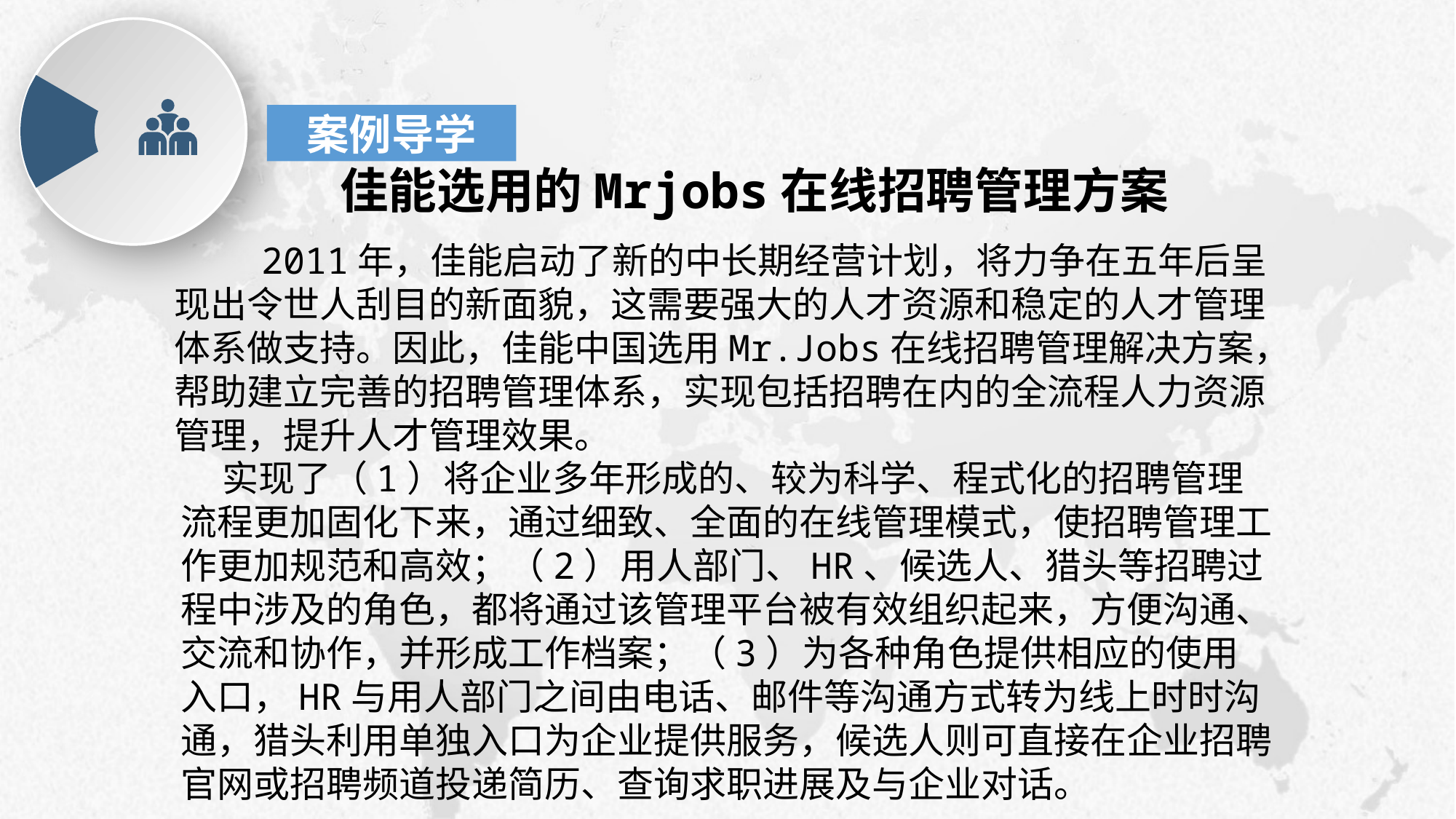

案例导学
佳能选用的Mrjobs在线招聘管理方案
e7d195523061f1c0deeec63e560781cfd59afb0ea006f2a87ABB68BF51EA6619813959095094C18C62A12F549504892A4AAA8C1554C6663626E05CA27F281A14E6983772AFC3FB97135759321DEA3D70CCCB10945EC5A0322096E752803368C2184698845E3CCD6DB7F651295A8E4F3FDC19EA64A2B4A4AC1434B55AAE41CF0BF61B375C23F3039959E085EE760725AA
    2011年，佳能启动了新的中长期经营计划，将力争在五年后呈现出令世人刮目的新面貌，这需要强大的人才资源和稳定的人才管理体系做支持。因此，佳能中国选用Mr.Jobs在线招聘管理解决方案，帮助建立完善的招聘管理体系，实现包括招聘在内的全流程人力资源管理，提升人才管理效果。
    实现了（1）将企业多年形成的、较为科学、程式化的招聘管理流程更加固化下来，通过细致、全面的在线管理模式，使招聘管理工作更加规范和高效；（2）用人部门、HR、候选人、猎头等招聘过程中涉及的角色，都将通过该管理平台被有效组织起来，方便沟通、交流和协作，并形成工作档案；（3）为各种角色提供相应的使用入口，HR与用人部门之间由电话、邮件等沟通方式转为线上时时沟通，猎头利用单独入口为企业提供服务，候选人则可直接在企业招聘官网或招聘频道投递简历、查询求职进展及与企业对话。